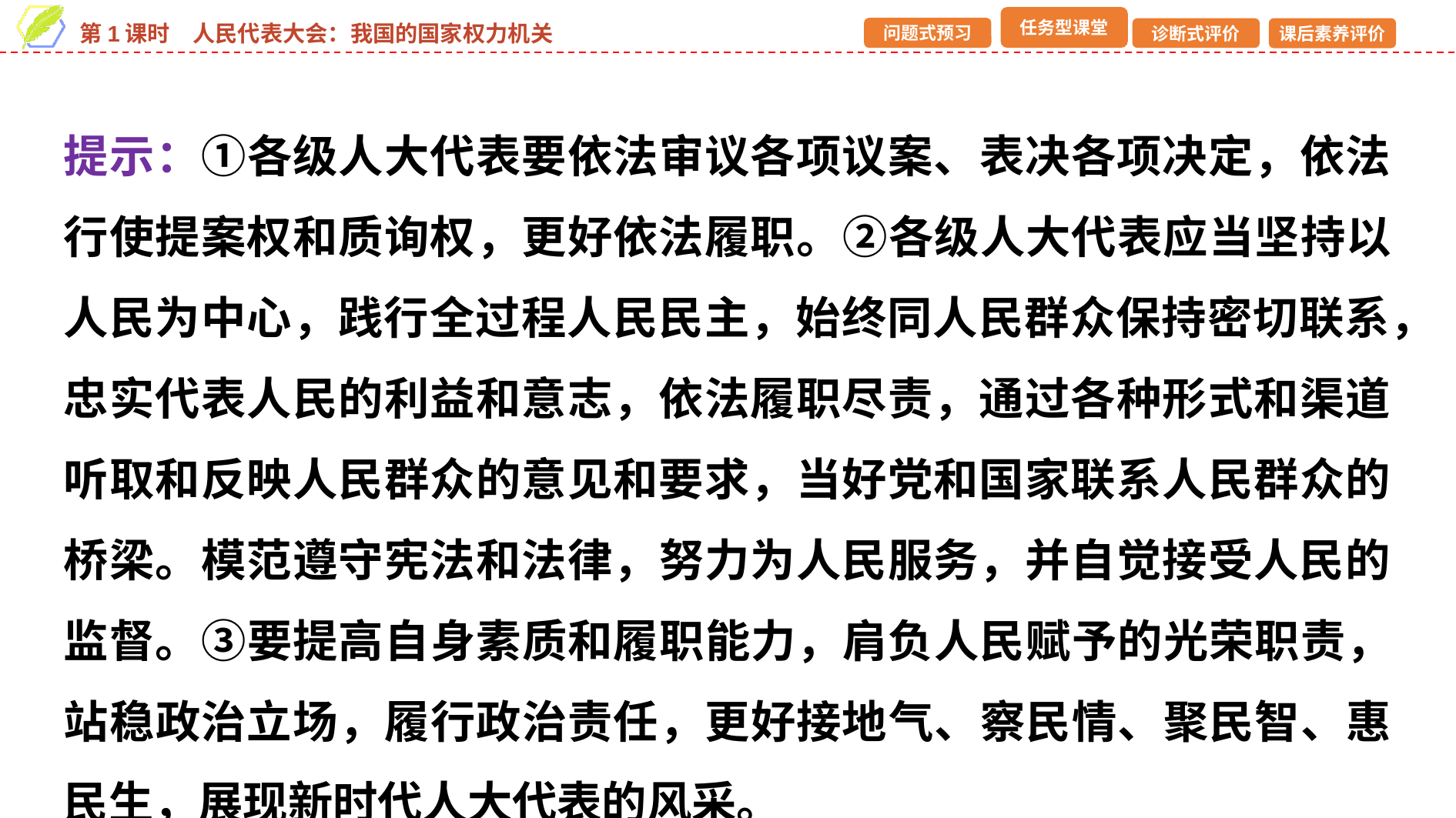

提示：①各级人大代表要依法审议各项议案、表决各项决定，依法行使提案权和质询权，更好依法履职。②各级人大代表应当坚持以人民为中心，践行全过程人民民主，始终同人民群众保持密切联系，忠实代表人民的利益和意志，依法履职尽责，通过各种形式和渠道听取和反映人民群众的意见和要求，当好党和国家联系人民群众的桥梁。模范遵守宪法和法律，努力为人民服务，并自觉接受人民的监督。③要提高自身素质和履职能力，肩负人民赋予的光荣职责，站稳政治立场，履行政治责任，更好接地气、察民情、聚民智、惠民生，展现新时代人大代表的风采。